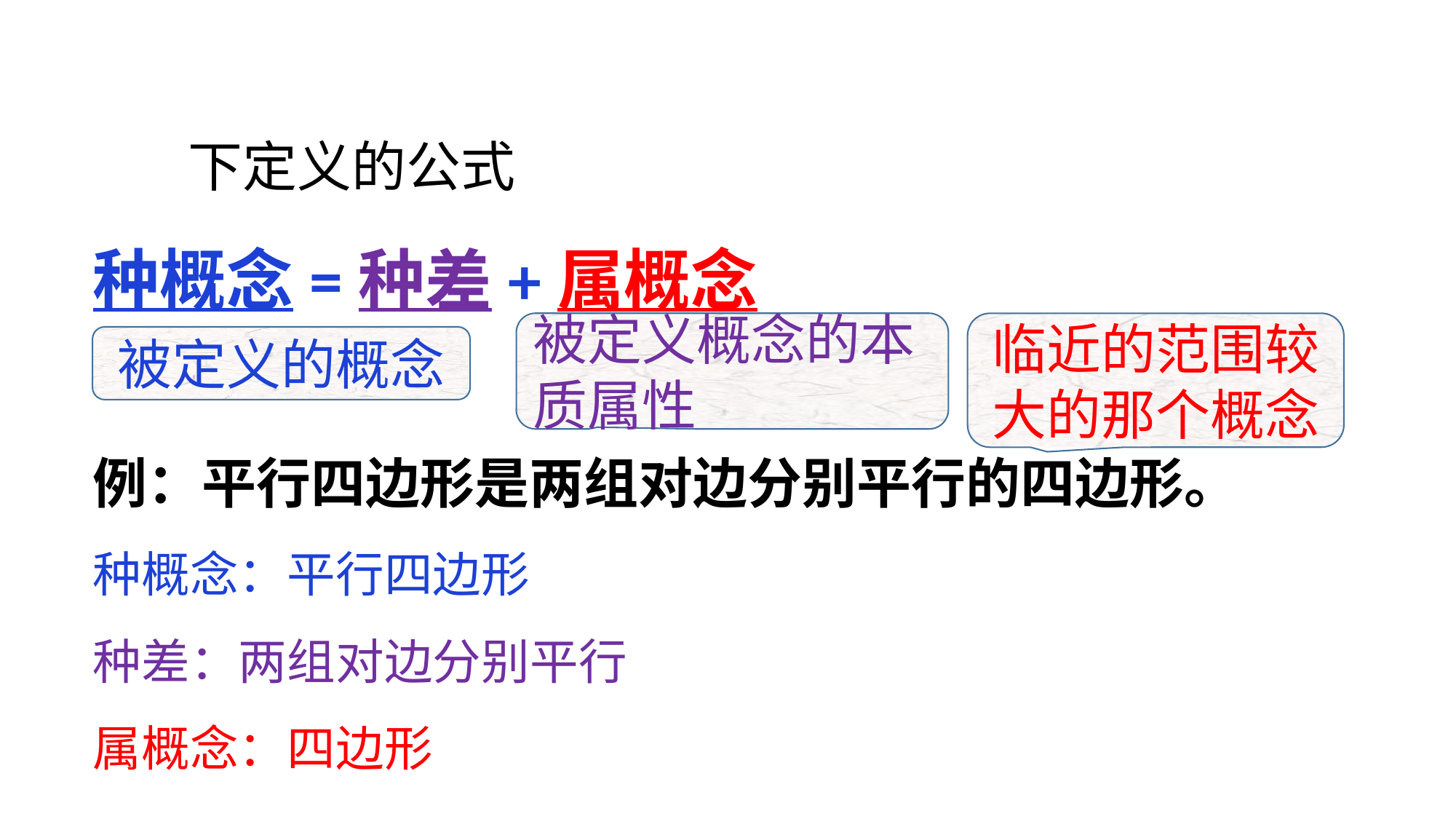

下定义的公式
种概念=种差+属概念

例：平行四边形是两组对边分别平行的四边形。
种概念：平行四边形
种差：两组对边分别平行
属概念：四边形

被定义概念的本质属性
临近的范围较大的那个概念
被定义的概念